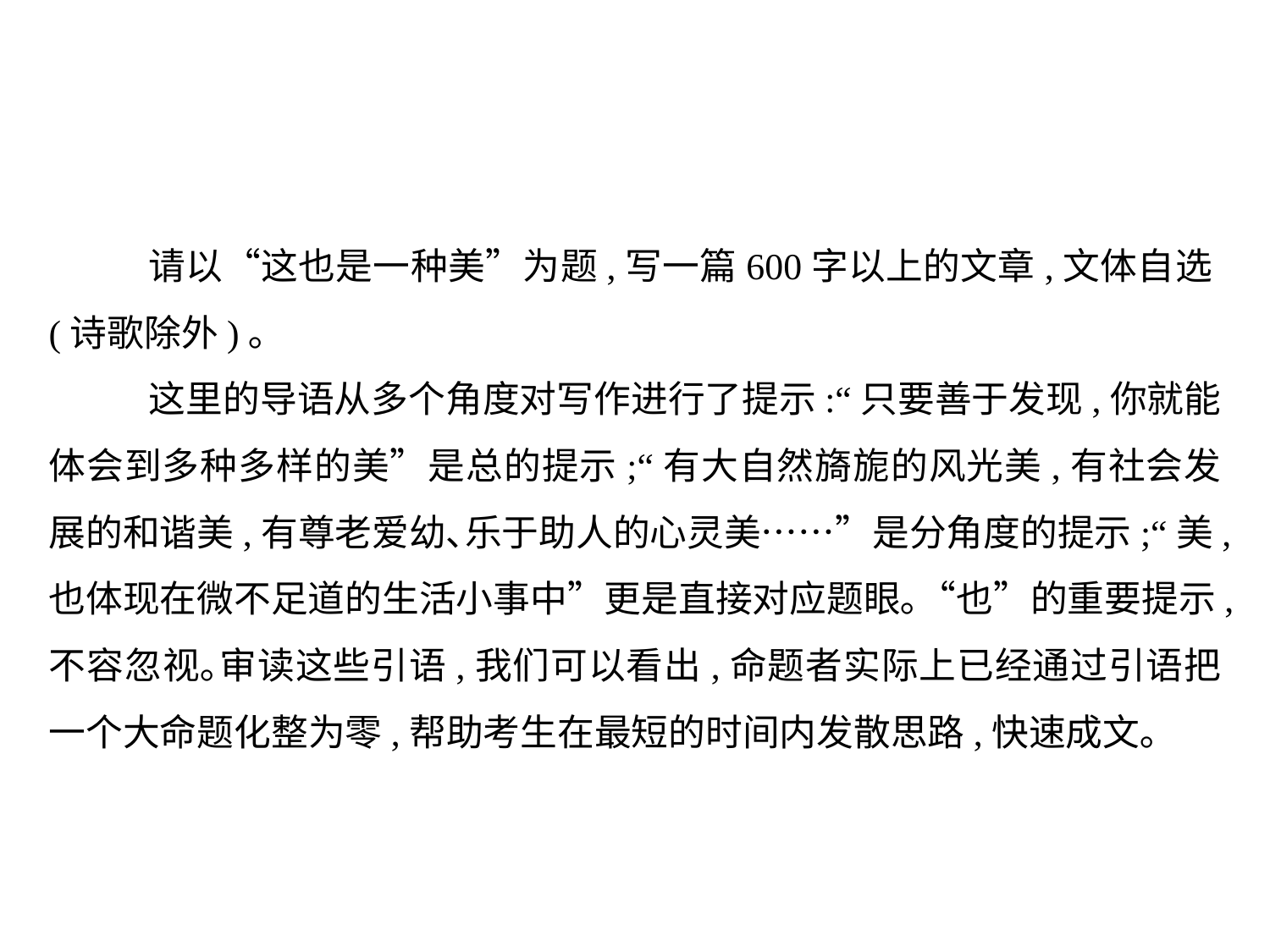

请以“这也是一种美”为题,写一篇600字以上的文章,文体自选(诗歌除外)｡
这里的导语从多个角度对写作进行了提示:“只要善于发现,你就能体会到多种多样的美”是总的提示;“有大自然旖旎的风光美,有社会发展的和谐美,有尊老爱幼､乐于助人的心灵美……”是分角度的提示;“美,也体现在微不足道的生活小事中”更是直接对应题眼｡“也”的重要提示,不容忽视｡审读这些引语,我们可以看出,命题者实际上已经通过引语把一个大命题化整为零,帮助考生在最短的时间内发散思路,快速成文｡